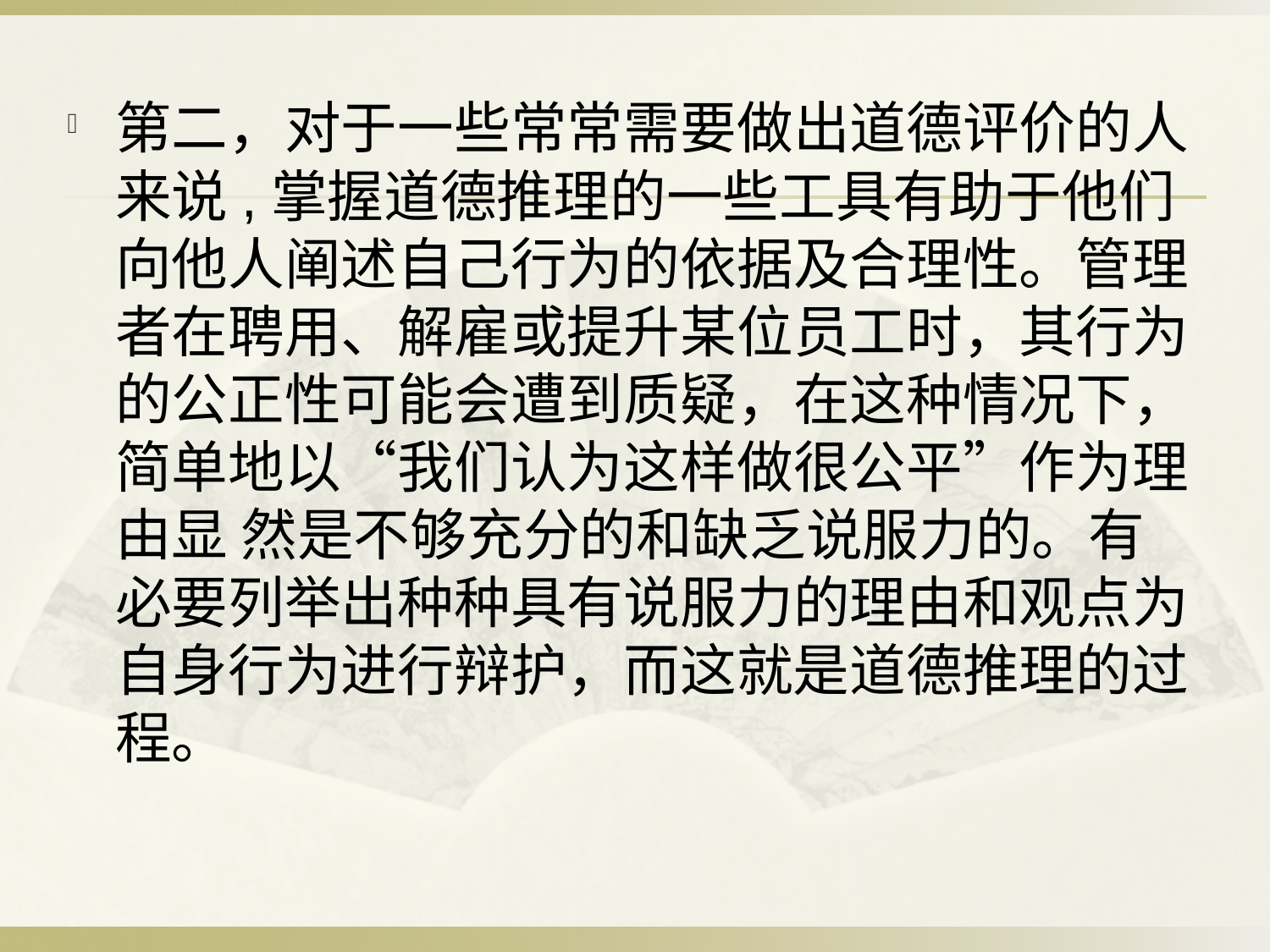

第二，对于一些常常需要做出道德评价的人来说,掌握道德推理的一些工具有助于他们向他人阐述自己行为的依据及合理性。管理者在聘用、解雇或提升某位员工时，其行为 的公正性可能会遭到质疑，在这种情况下，简单地以“我们认为这样做很公平”作为理由显 然是不够充分的和缺乏说服力的。有必要列举出种种具有说服力的理由和观点为自身行为进行辩护，而这就是道德推理的过程。